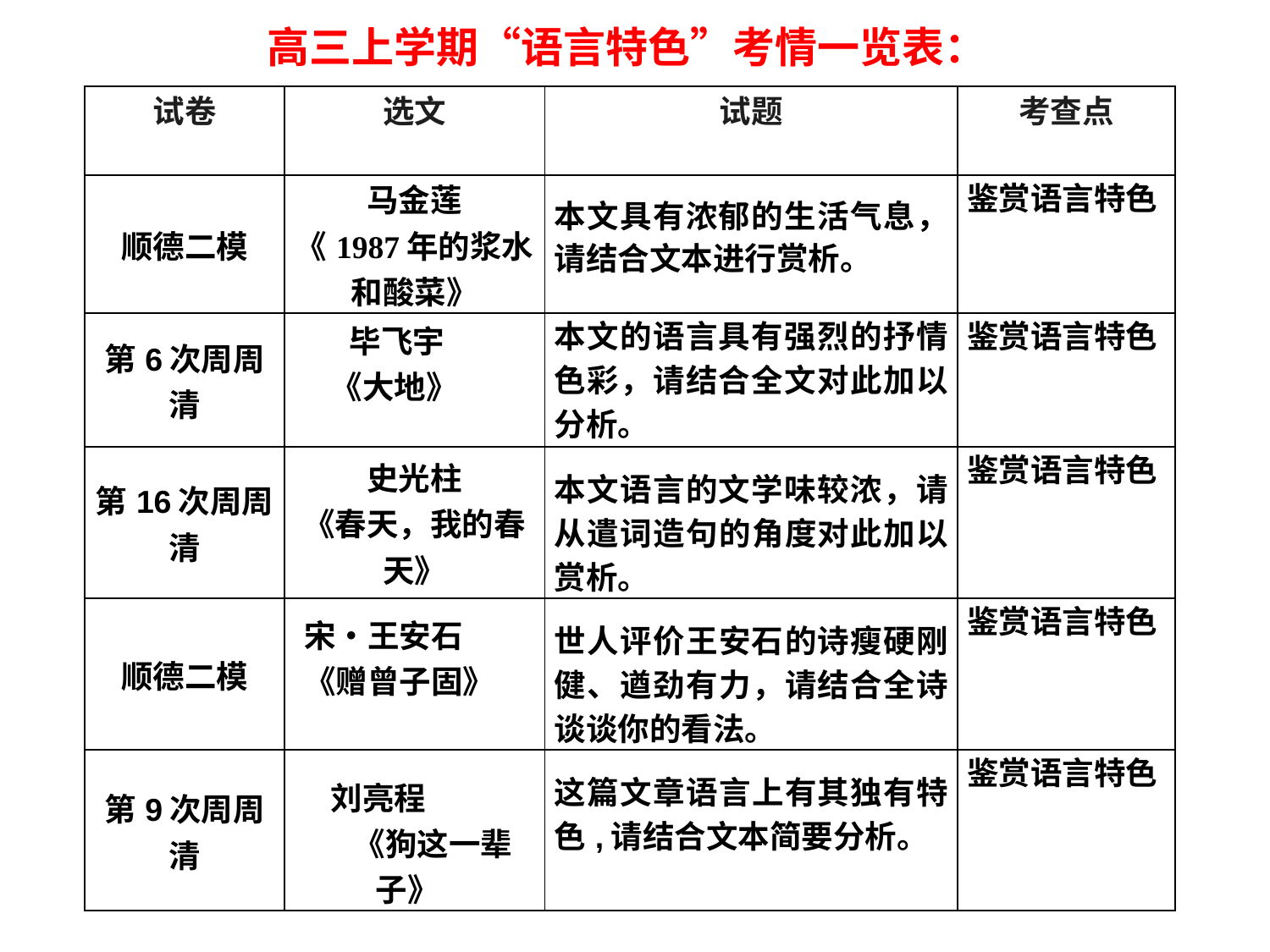

高三上学期“语言特色”考情一览表：
| 试卷 | 选文 | 试题 | 考查点 |
| --- | --- | --- | --- |
| 顺德二模 | 马金莲 《1987年的浆水和酸菜》 | 本文具有浓郁的生活气息，请结合文本进行赏析。 | 鉴赏语言特色 |
| 第6次周周清 | 毕飞宇 《大地》 | 本文的语言具有强烈的抒情色彩，请结合全文对此加以分析。 | 鉴赏语言特色 |
| 第16次周周清 | 史光柱 《春天，我的春天》 | 本文语言的文学味较浓，请从遣词造句的角度对此加以赏析。 | 鉴赏语言特色 |
| 顺德二模 | 宋•王安石 《赠曾子固》 | 世人评价王安石的诗瘦硬刚健、遒劲有力，请结合全诗谈谈你的看法。 | 鉴赏语言特色 |
| 第9次周周清 | 刘亮程 《狗这一辈子》 | 这篇文章语言上有其独有特色,请结合文本简要分析。 | 鉴赏语言特色 |